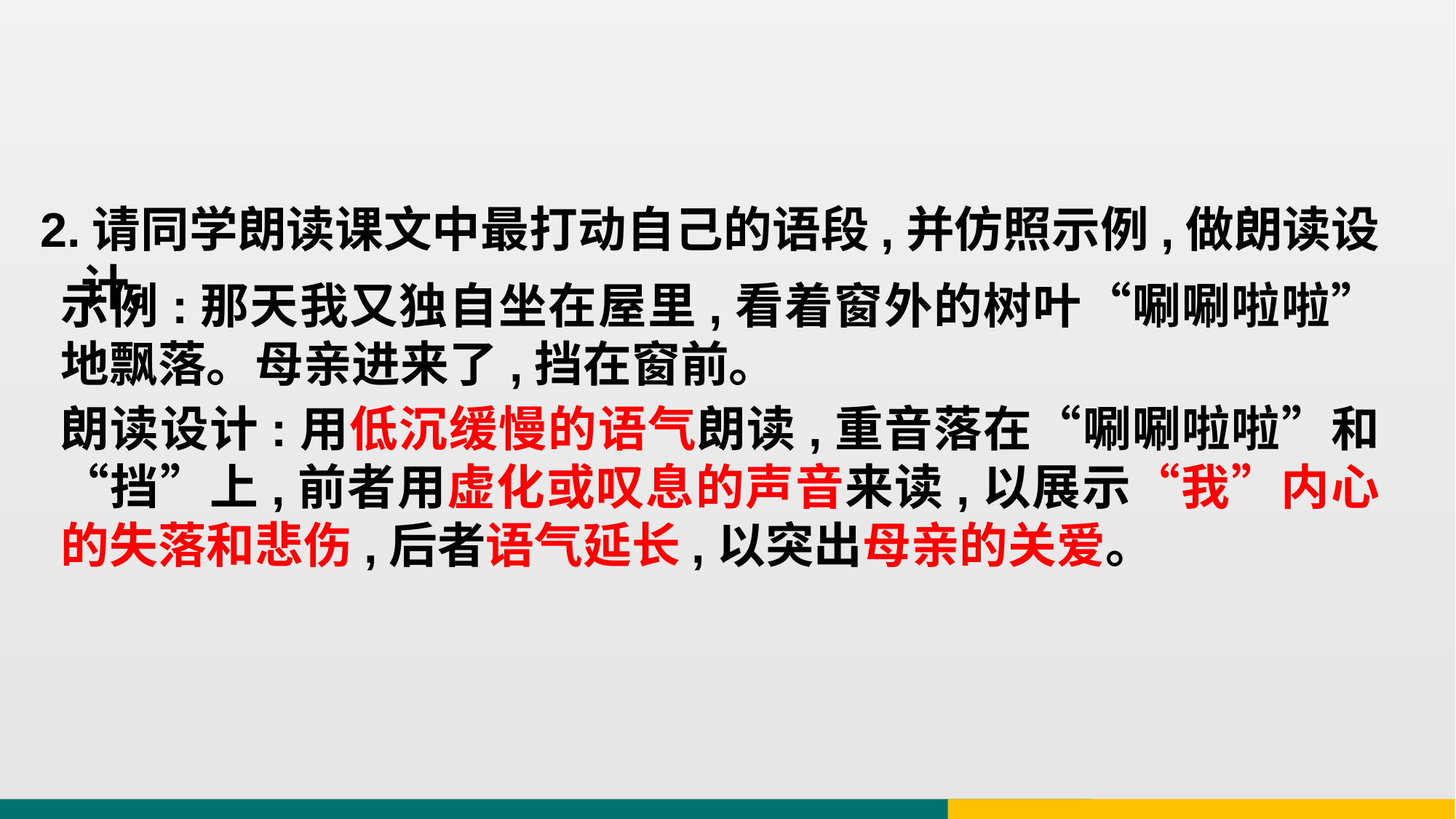

2.请同学朗读课文中最打动自己的语段,并仿照示例,做朗读设计。
示例:那天我又独自坐在屋里,看着窗外的树叶“唰唰啦啦”地飘落。母亲进来了,挡在窗前。
朗读设计:用低沉缓慢的语气朗读,重音落在“唰唰啦啦”和“挡”上,前者用虚化或叹息的声音来读,以展示“我”内心的失落和悲伤,后者语气延长,以突出母亲的关爱。